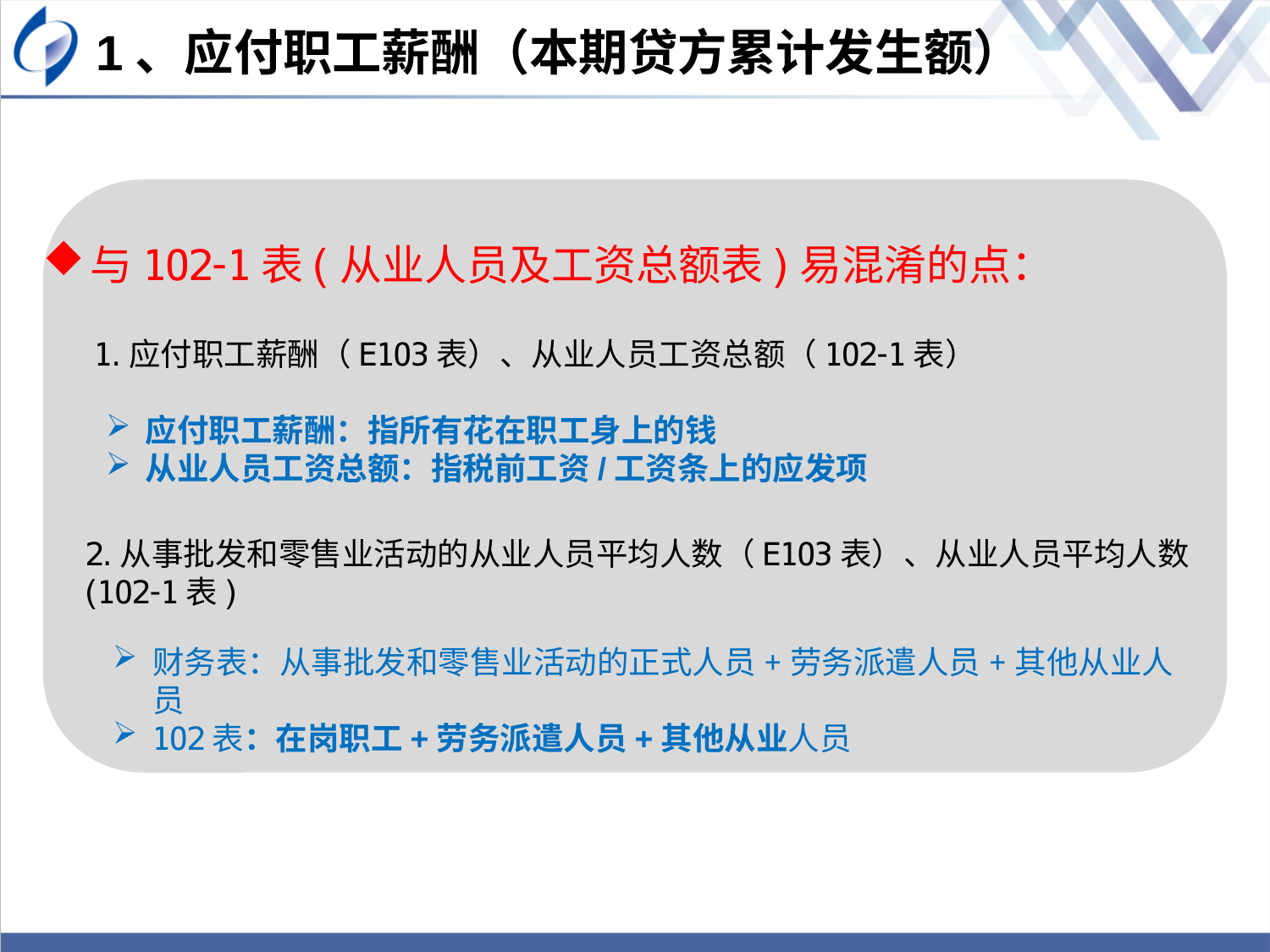

1、应付职工薪酬（本期贷方累计发生额）
 1.应付职工薪酬（E103表）、从业人员工资总额（102-1表）

# 与102-1表(从业人员及工资总额表)易混淆的点：
应付职工薪酬：指所有花在职工身上的钱
从业人员工资总额：指税前工资/工资条上的应发项
2.从事批发和零售业活动的从业人员平均人数（E103表）、从业人员平均人数(102-1表)

财务表：从事批发和零售业活动的正式人员+劳务派遣人员+其他从业人员
102表：在岗职工+劳务派遣人员+其他从业人员